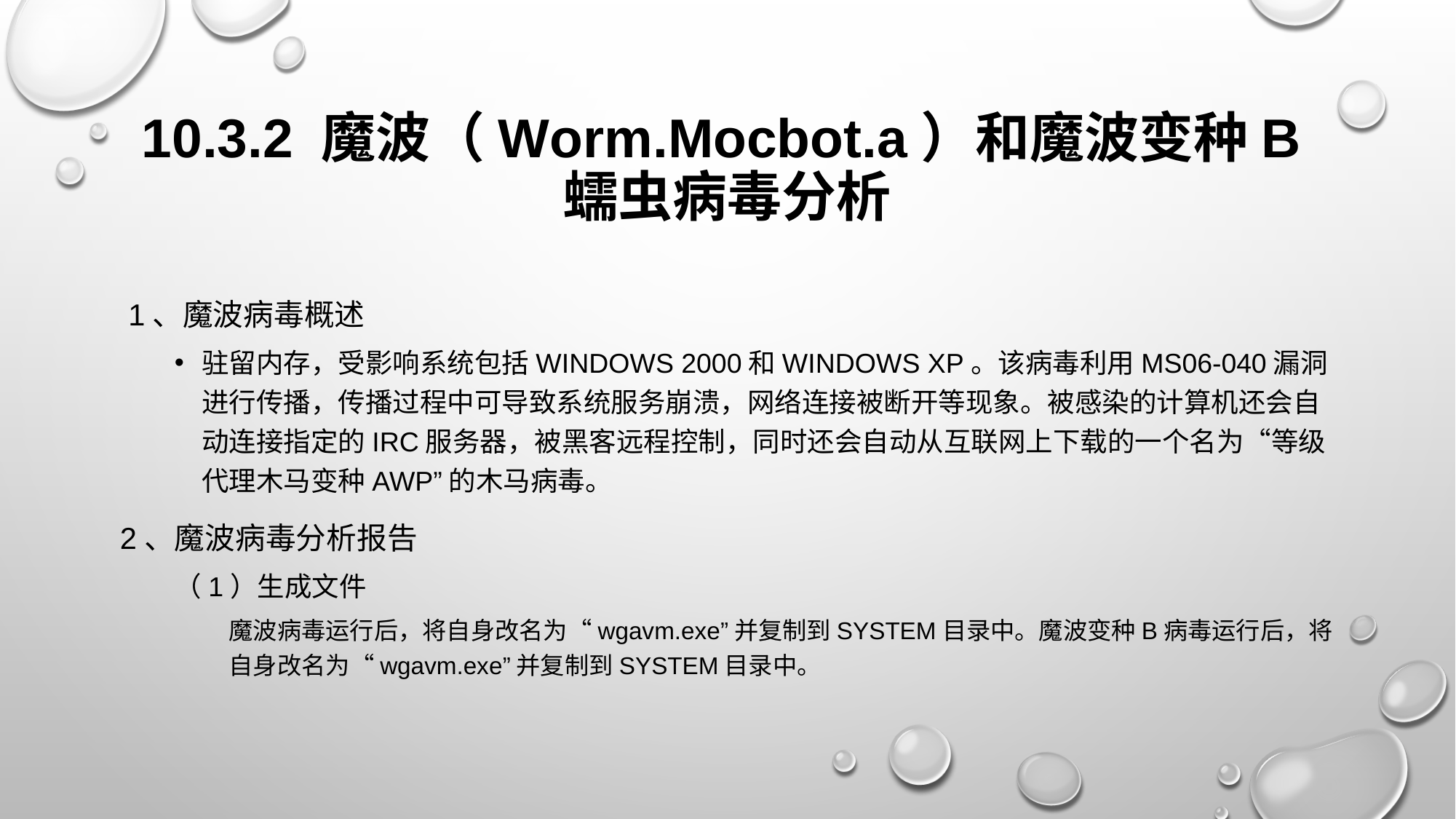

# 10.3.2 魔波（Worm.Mocbot.a）和魔波变种B蠕虫病毒分析
 1、魔波病毒概述
驻留内存，受影响系统包括Windows 2000和Windows XP。该病毒利用MS06-040漏洞进行传播，传播过程中可导致系统服务崩溃，网络连接被断开等现象。被感染的计算机还会自动连接指定的IRC服务器，被黑客远程控制，同时还会自动从互联网上下载的一个名为“等级代理木马变种AWP”的木马病毒。
2、魔波病毒分析报告
（1）生成文件
魔波病毒运行后，将自身改名为“wgavm.exe”并复制到SYSTEM目录中。魔波变种B病毒运行后，将自身改名为“wgavm.exe”并复制到SYSTEM目录中。